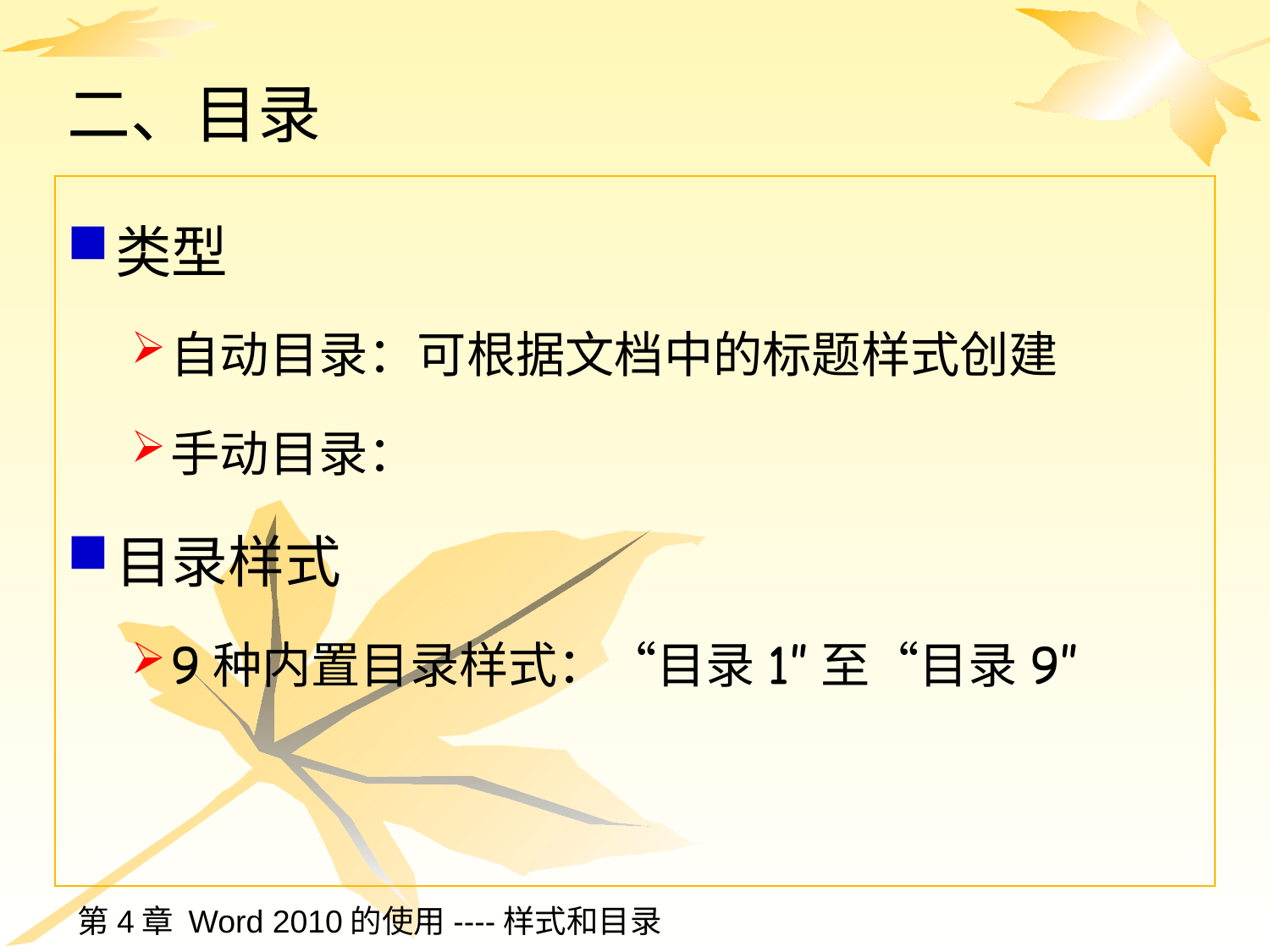

# 二、目录
类型
自动目录：可根据文档中的标题样式创建
手动目录：
目录样式
9种内置目录样式：“目录1”至“目录9”